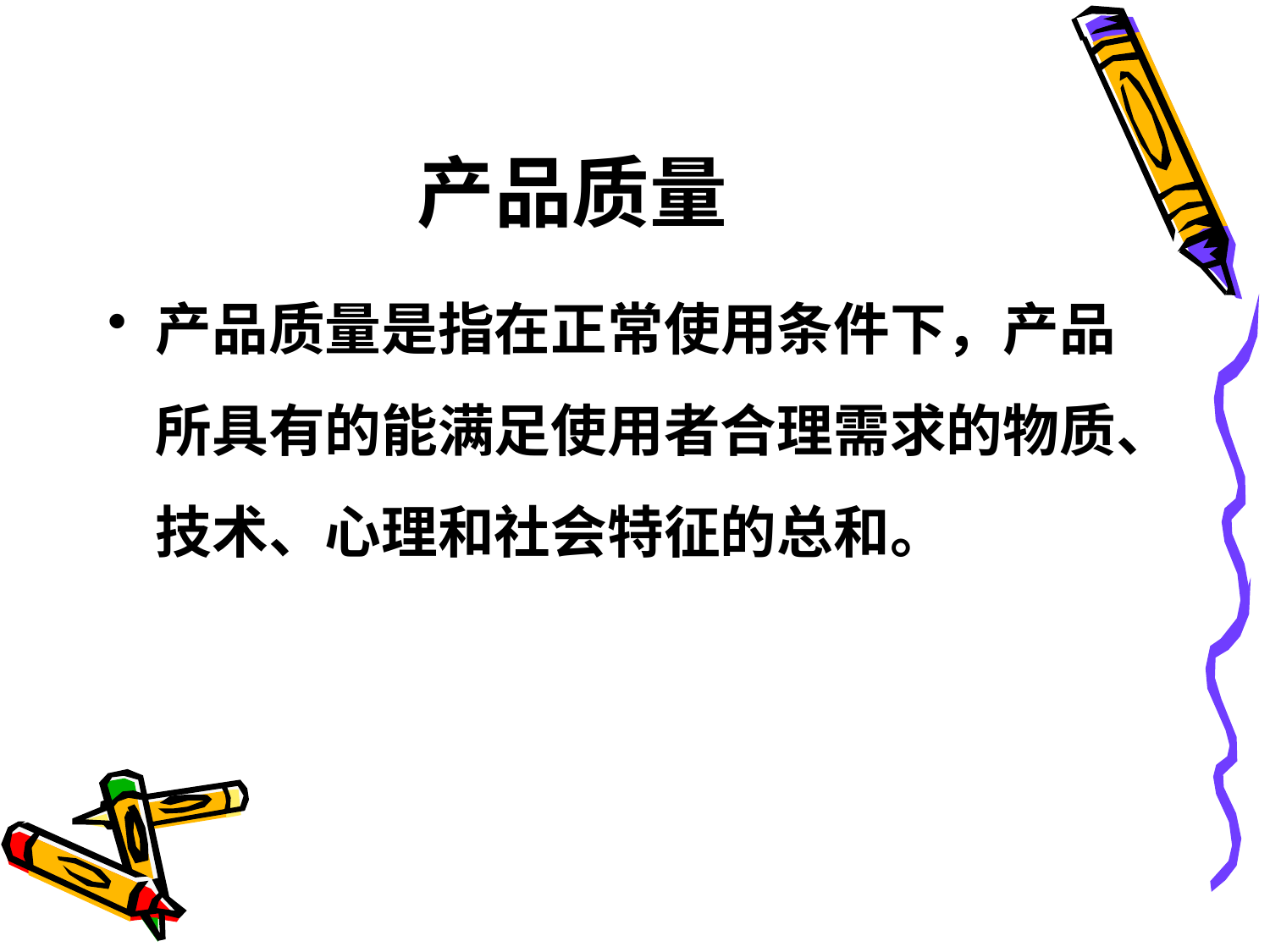

# 产品质量
产品质量是指在正常使用条件下，产品所具有的能满足使用者合理需求的物质、技术、心理和社会特征的总和。